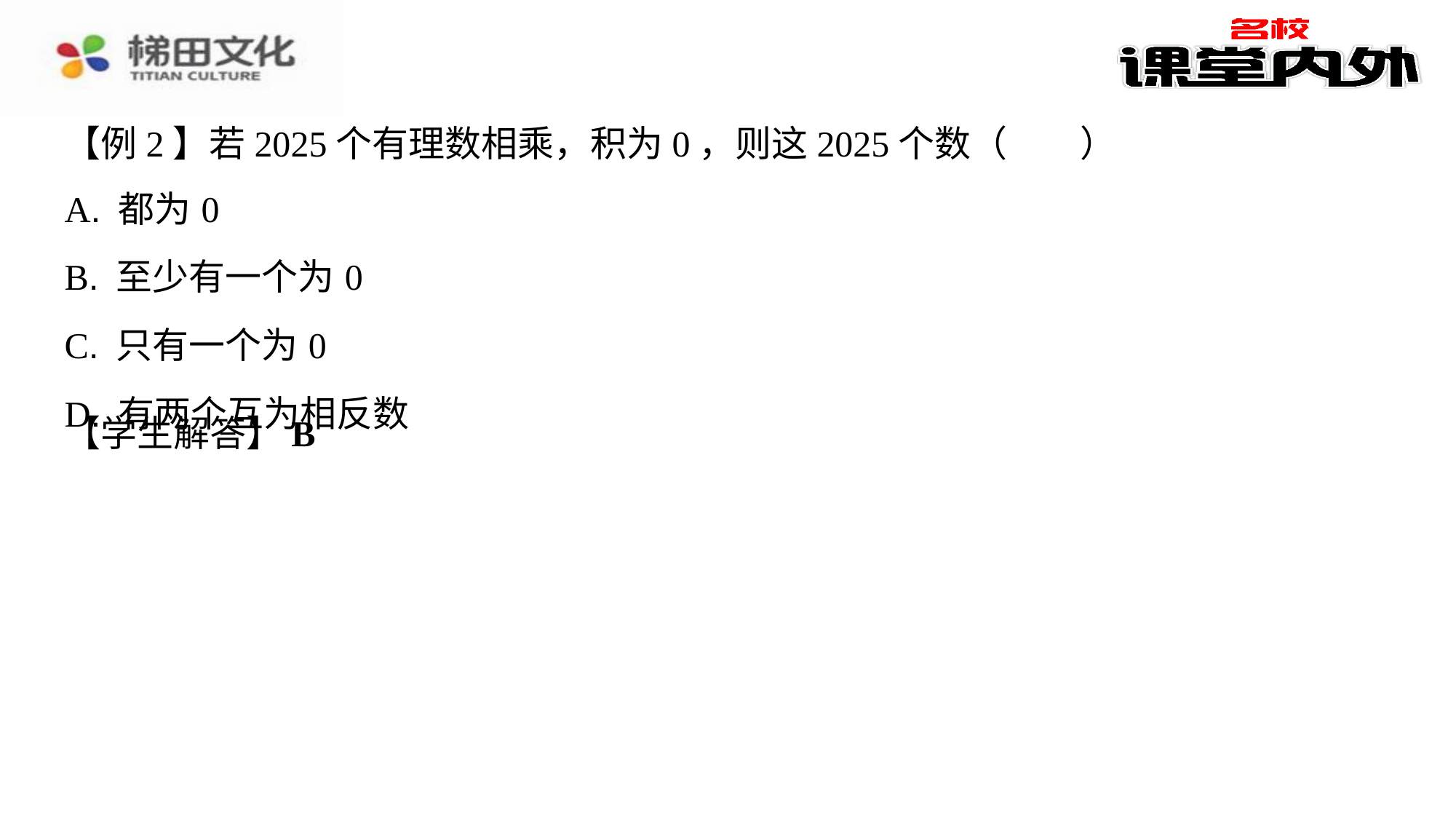

【例2】若2025个有理数相乘，积为0，则这2025个数（　　）
| A. 都为0 |
| --- |
| B. 至少有一个为0 |
| C. 只有一个为0 |
| D. 有两个互为相反数 |
【学生解答】B